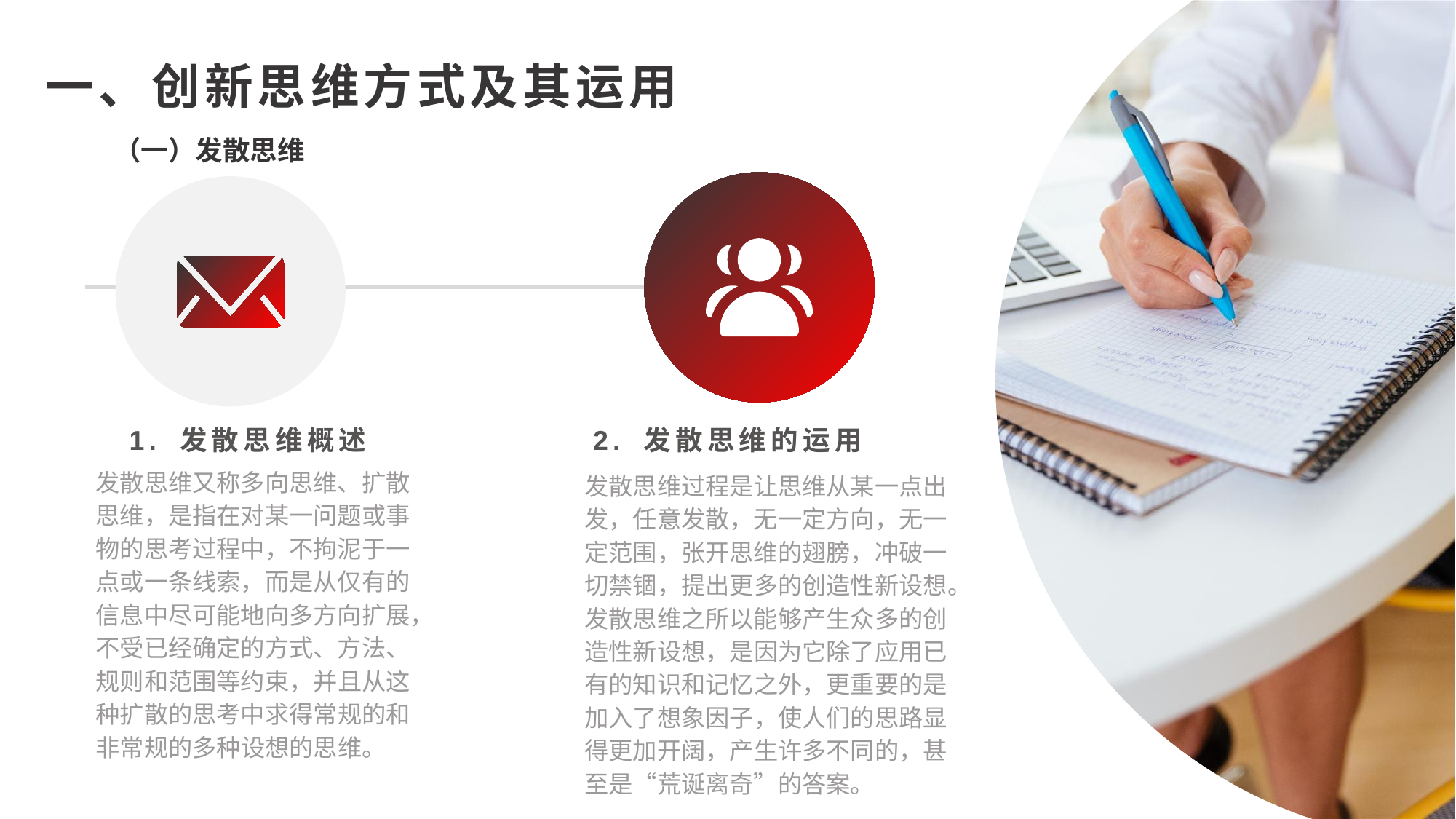

一、创新思维方式及其运用
（一）发散思维

1. 发散思维概述
发散思维又称多向思维、扩散思维，是指在对某一问题或事物的思考过程中，不拘泥于一点或一条线索，而是从仅有的信息中尽可能地向多方向扩展，不受已经确定的方式、方法、规则和范围等约束，并且从这种扩散的思考中求得常规的和非常规的多种设想的思维。
2. 发散思维的运用
发散思维过程是让思维从某一点出发，任意发散，无一定方向，无一定范围，张开思维的翅膀，冲破一切禁锢，提出更多的创造性新设想。发散思维之所以能够产生众多的创造性新设想，是因为它除了应用已有的知识和记忆之外，更重要的是加入了想象因子，使人们的思路显得更加开阔，产生许多不同的，甚至是“荒诞离奇”的答案。